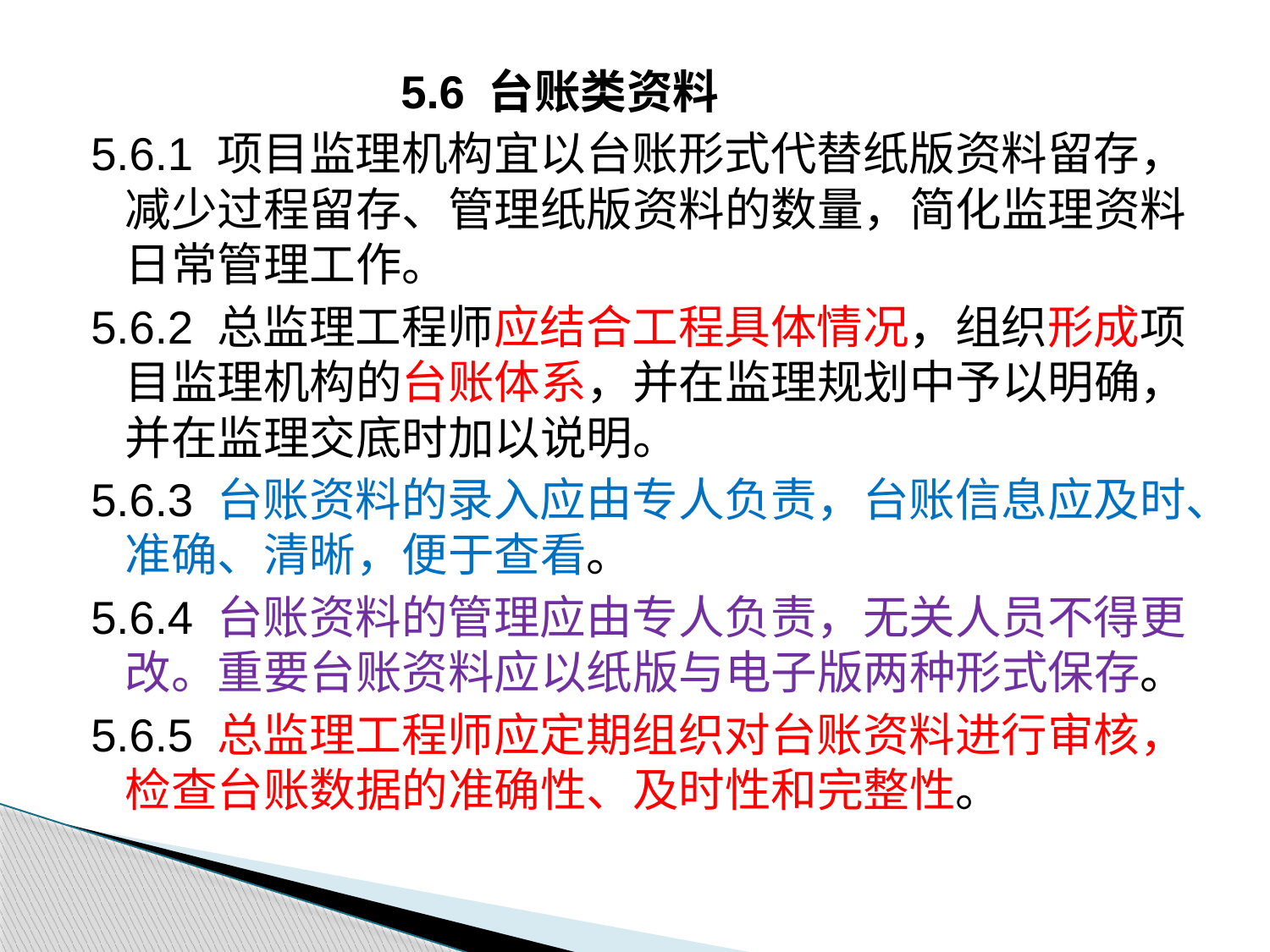

5.6 台账类资料
5.6.1 项目监理机构宜以台账形式代替纸版资料留存，减少过程留存、管理纸版资料的数量，简化监理资料日常管理工作。
5.6.2 总监理工程师应结合工程具体情况，组织形成项目监理机构的台账体系，并在监理规划中予以明确，并在监理交底时加以说明。
5.6.3 台账资料的录入应由专人负责，台账信息应及时、准确、清晰，便于查看。
5.6.4 台账资料的管理应由专人负责，无关人员不得更改。重要台账资料应以纸版与电子版两种形式保存。
5.6.5 总监理工程师应定期组织对台账资料进行审核，检查台账数据的准确性、及时性和完整性。